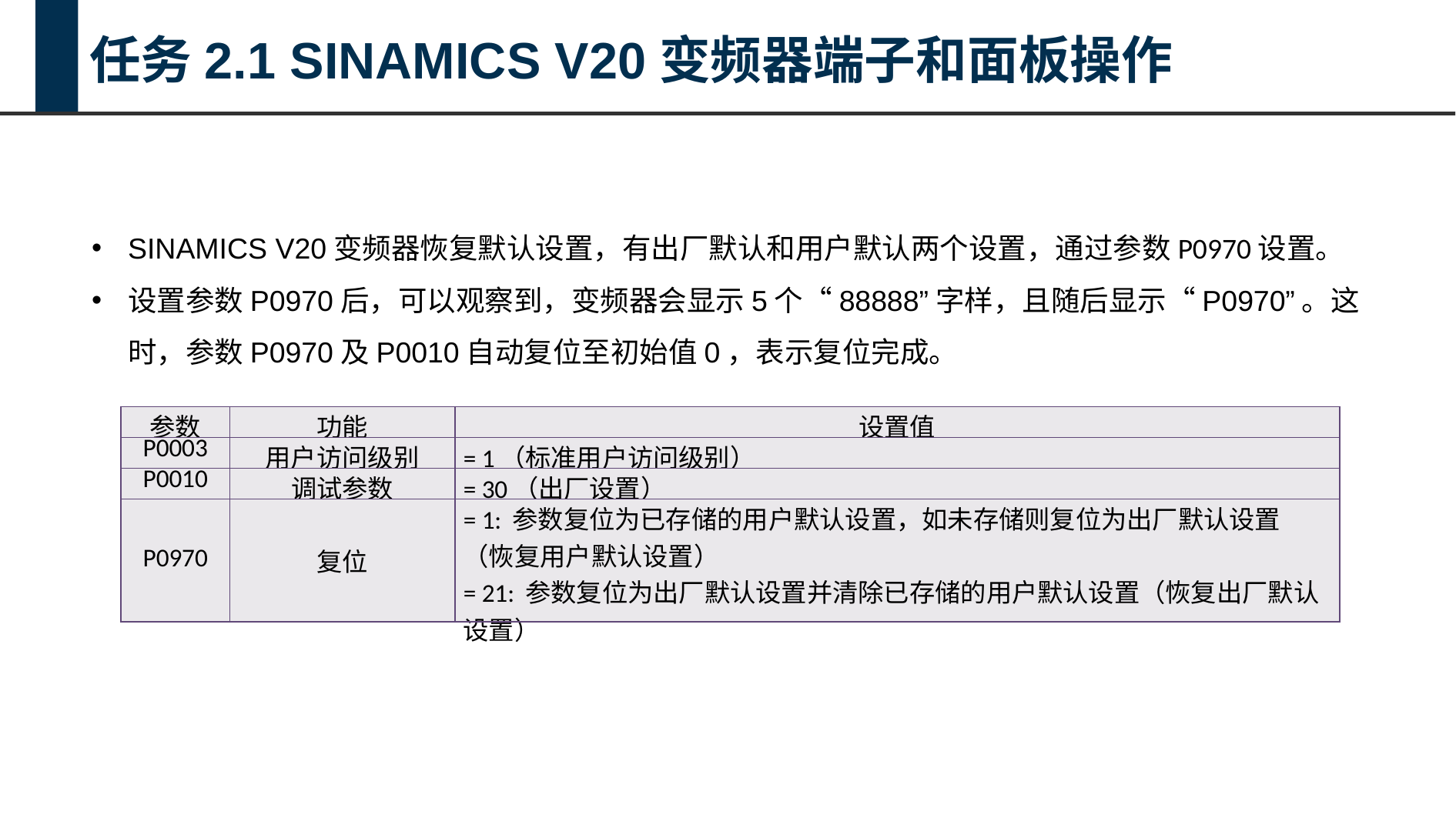

任务2.1 SINAMICS V20变频器端子和面板操作
SINAMICS V20变频器恢复默认设置，有出厂默认和用户默认两个设置，通过参数P0970设置。
设置参数P0970后，可以观察到，变频器会显示5个“88888”字样，且随后显示“P0970”。这时，参数P0970及P0010自动复位至初始值0，表示复位完成。

| 参数 | 功能 | 设置值 |
| --- | --- | --- |
| P0003 | 用户访问级别 | = 1（标准用户访问级别） |
| P0010 | 调试参数 | = 30（出厂设置） |
| P0970 | 复位 | = 1: 参数复位为已存储的用户默认设置，如未存储则复位为出厂默认设置（恢复用户默认设置） = 21: 参数复位为出厂默认设置并清除已存储的用户默认设置（恢复出厂默认设置） |